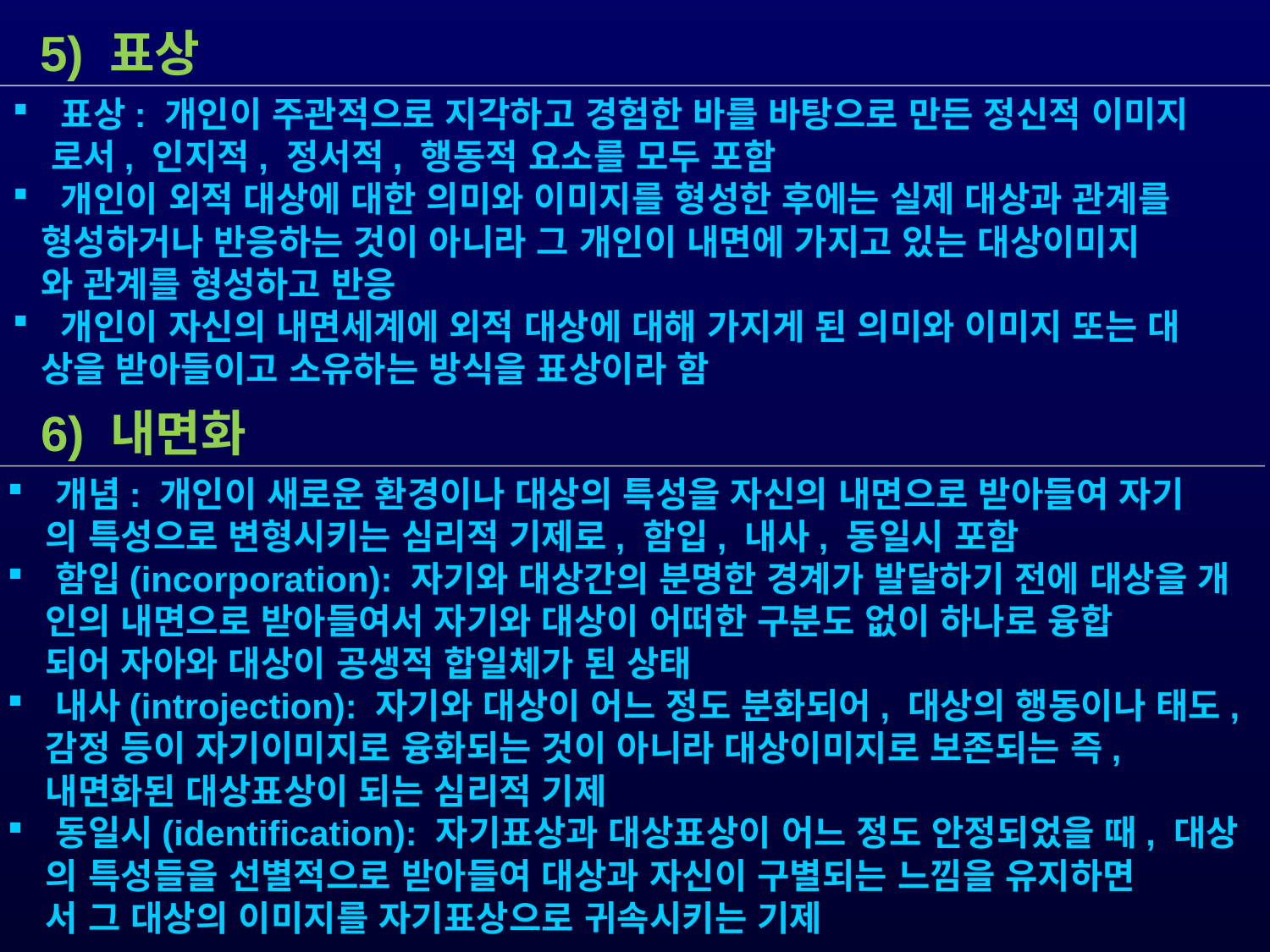

5) 표상

 표상: 개인이 주관적으로 지각하고 경험한 바를 바탕으로 만든 정신적 이미지
   로서, 인지적, 정서적, 행동적 요소를 모두 포함
 개인이 외적 대상에 대한 의미와 이미지를 형성한 후에는 실제 대상과 관계를
  형성하거나 반응하는 것이 아니라 그 개인이 내면에 가지고 있는 대상이미지
  와 관계를 형성하고 반응
 개인이 자신의 내면세계에 외적 대상에 대해 가지게 된 의미와 이미지 또는 대
  상을 받아들이고 소유하는 방식을 표상이라 함
  6) 내면화

 개념: 개인이 새로운 환경이나 대상의 특성을 자신의 내면으로 받아들여 자기
   의 특성으로 변형시키는 심리적 기제로, 함입, 내사, 동일시 포함
 함입(incorporation): 자기와 대상간의 분명한 경계가 발달하기 전에 대상을 개
   인의 내면으로 받아들여서 자기와 대상이 어떠한 구분도 없이 하나로 융합
   되어 자아와 대상이 공생적 합일체가 된 상태
 내사(introjection): 자기와 대상이 어느 정도 분화되어, 대상의 행동이나 태도,
   감정 등이 자기이미지로 융화되는 것이 아니라 대상이미지로 보존되는 즉,
   내면화된 대상표상이 되는 심리적 기제
 동일시(identification): 자기표상과 대상표상이 어느 정도 안정되었을 때, 대상
   의 특성들을 선별적으로 받아들여 대상과 자신이 구별되는 느낌을 유지하면
   서 그 대상의 이미지를 자기표상으로 귀속시키는 기제